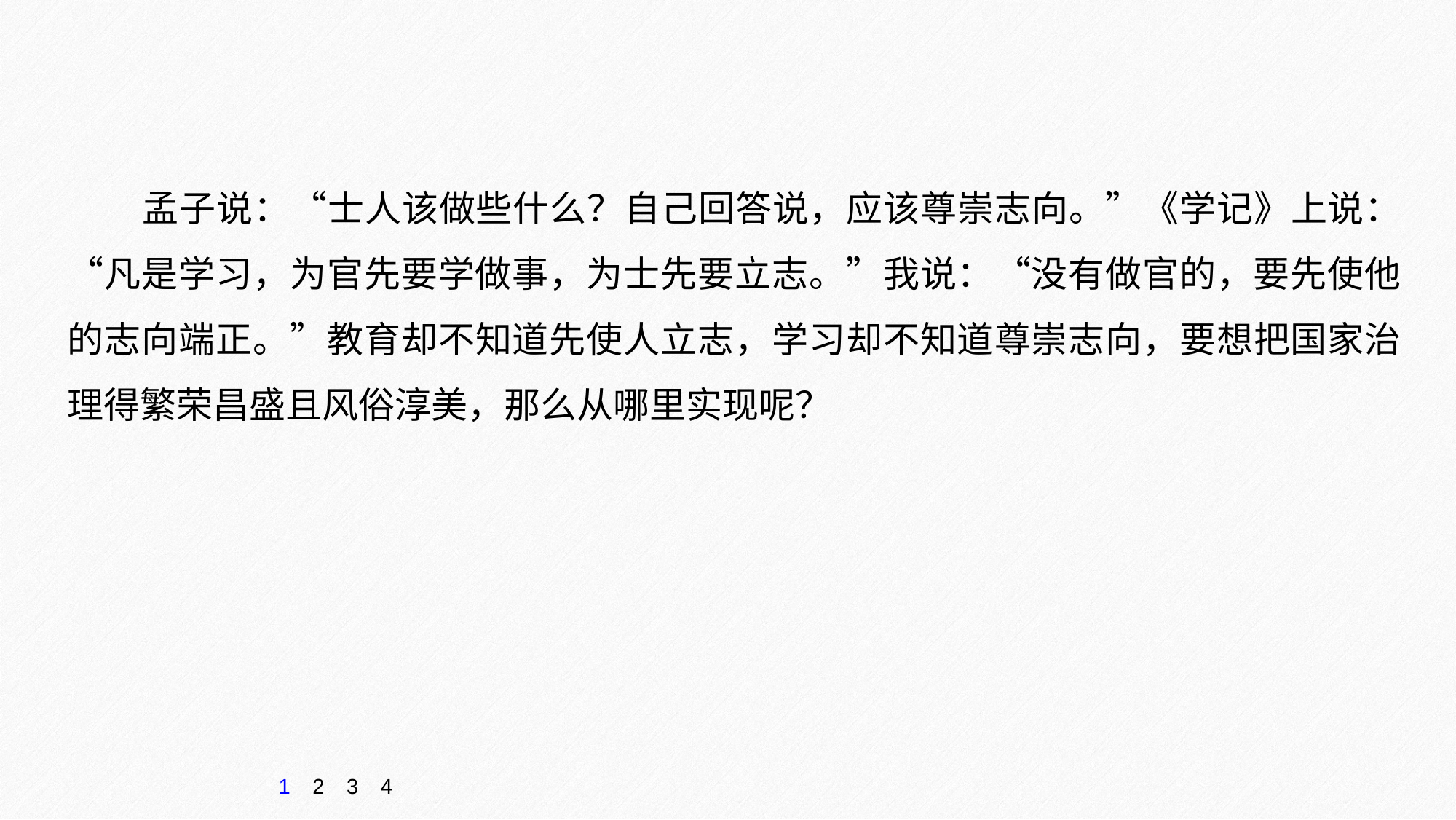

孟子说：“士人该做些什么？自己回答说，应该尊崇志向。”《学记》上说：“凡是学习，为官先要学做事，为士先要立志。”我说：“没有做官的，要先使他的志向端正。”教育却不知道先使人立志，学习却不知道尊崇志向，要想把国家治理得繁荣昌盛且风俗淳美，那么从哪里实现呢？
1
2
3
4